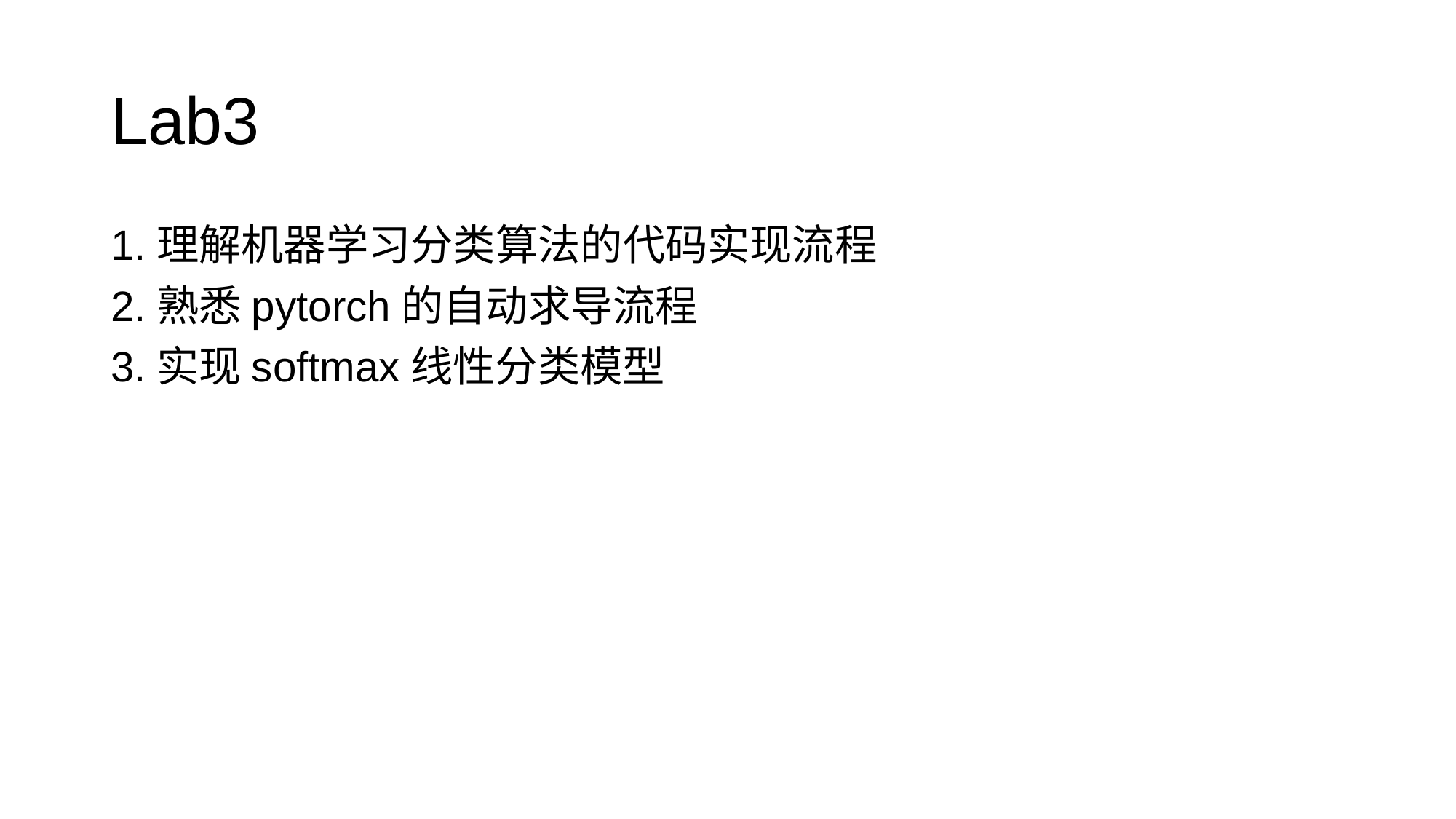

# Lab3
1.理解机器学习分类算法的代码实现流程
2.熟悉pytorch的自动求导流程
3.实现softmax线性分类模型